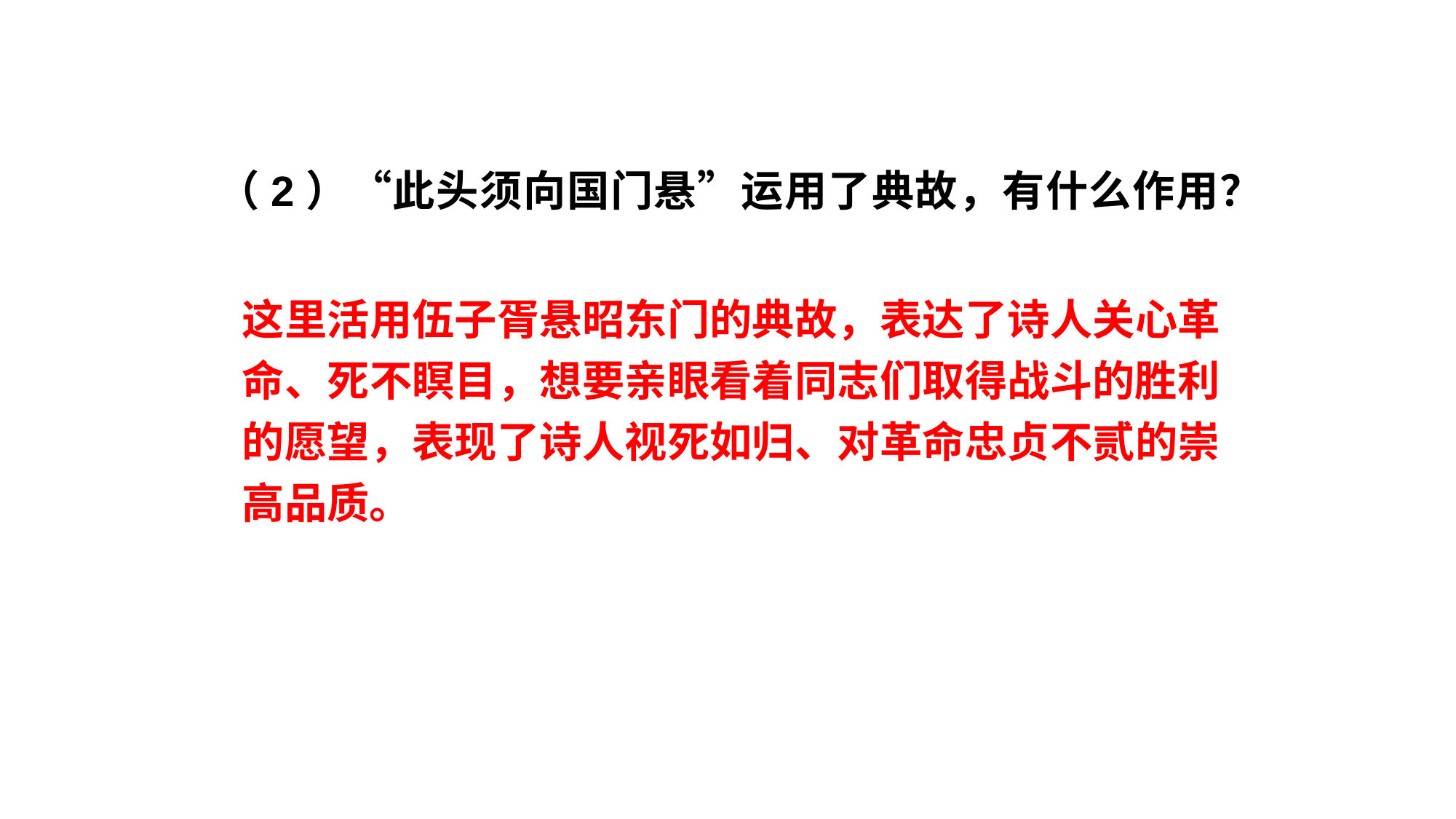

（2）“此头须向国门悬”运用了典故，有什么作用？
这里活用伍子胥悬昭东门的典故，表达了诗人关心革命、死不瞑目，想要亲眼看着同志们取得战斗的胜利的愿望，表现了诗人视死如归、对革命忠贞不贰的崇高品质。